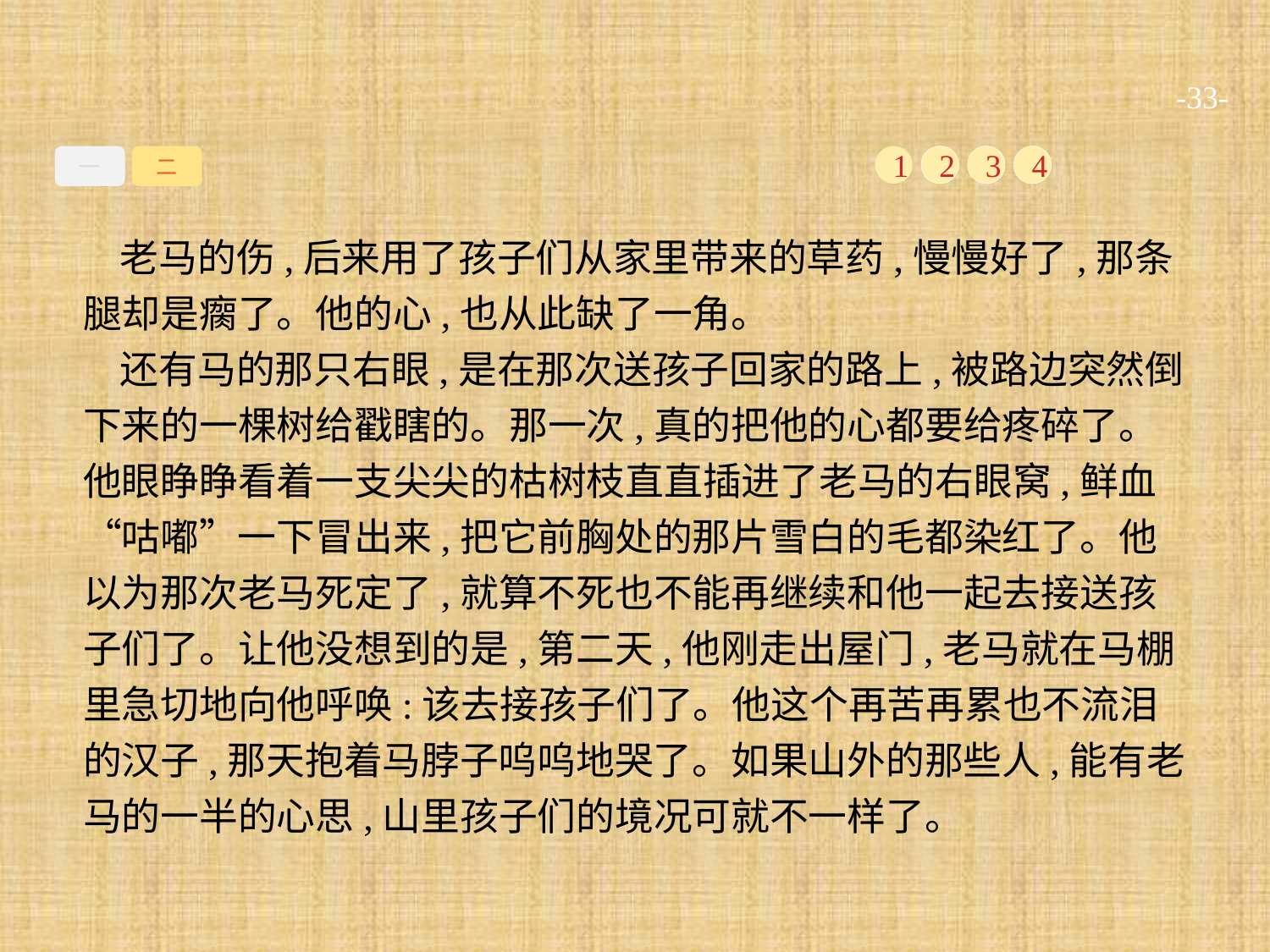

-33-
一
二
1
2
3
4
老马的伤,后来用了孩子们从家里带来的草药,慢慢好了,那条腿却是瘸了。他的心,也从此缺了一角。
还有马的那只右眼,是在那次送孩子回家的路上,被路边突然倒下来的一棵树给戳瞎的。那一次,真的把他的心都要给疼碎了。他眼睁睁看着一支尖尖的枯树枝直直插进了老马的右眼窝,鲜血“咕嘟”一下冒出来,把它前胸处的那片雪白的毛都染红了。他以为那次老马死定了,就算不死也不能再继续和他一起去接送孩子们了。让他没想到的是,第二天,他刚走出屋门,老马就在马棚里急切地向他呼唤:该去接孩子们了。他这个再苦再累也不流泪的汉子,那天抱着马脖子呜呜地哭了。如果山外的那些人,能有老马的一半的心思,山里孩子们的境况可就不一样了。